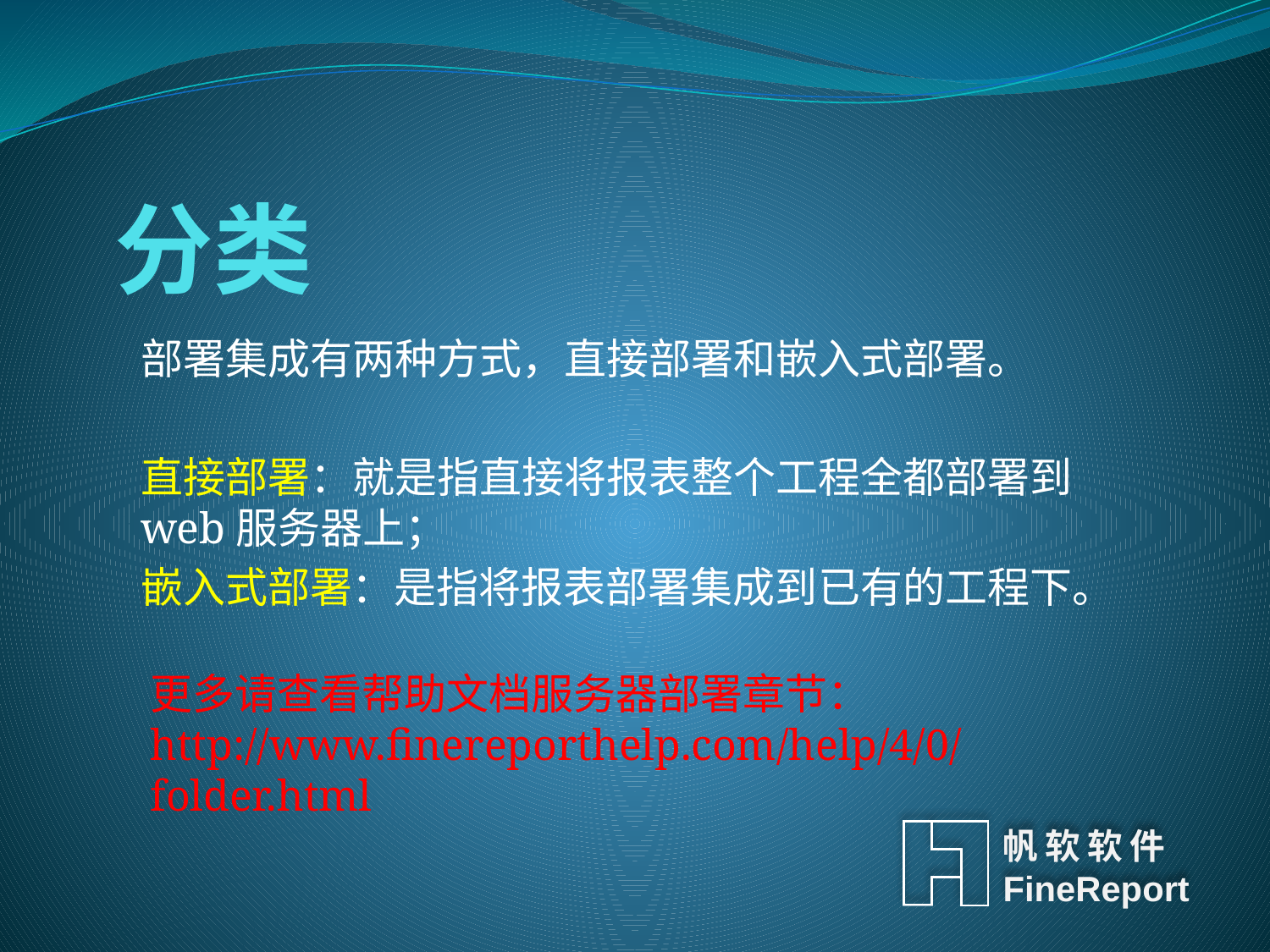

# 分类
部署集成有两种方式，直接部署和嵌入式部署。

直接部署：就是指直接将报表整个工程全都部署到web服务器上；
嵌入式部署：是指将报表部署集成到已有的工程下。

更多请查看帮助文档服务器部署章节：
http://www.finereporthelp.com/help/4/0/folder.html